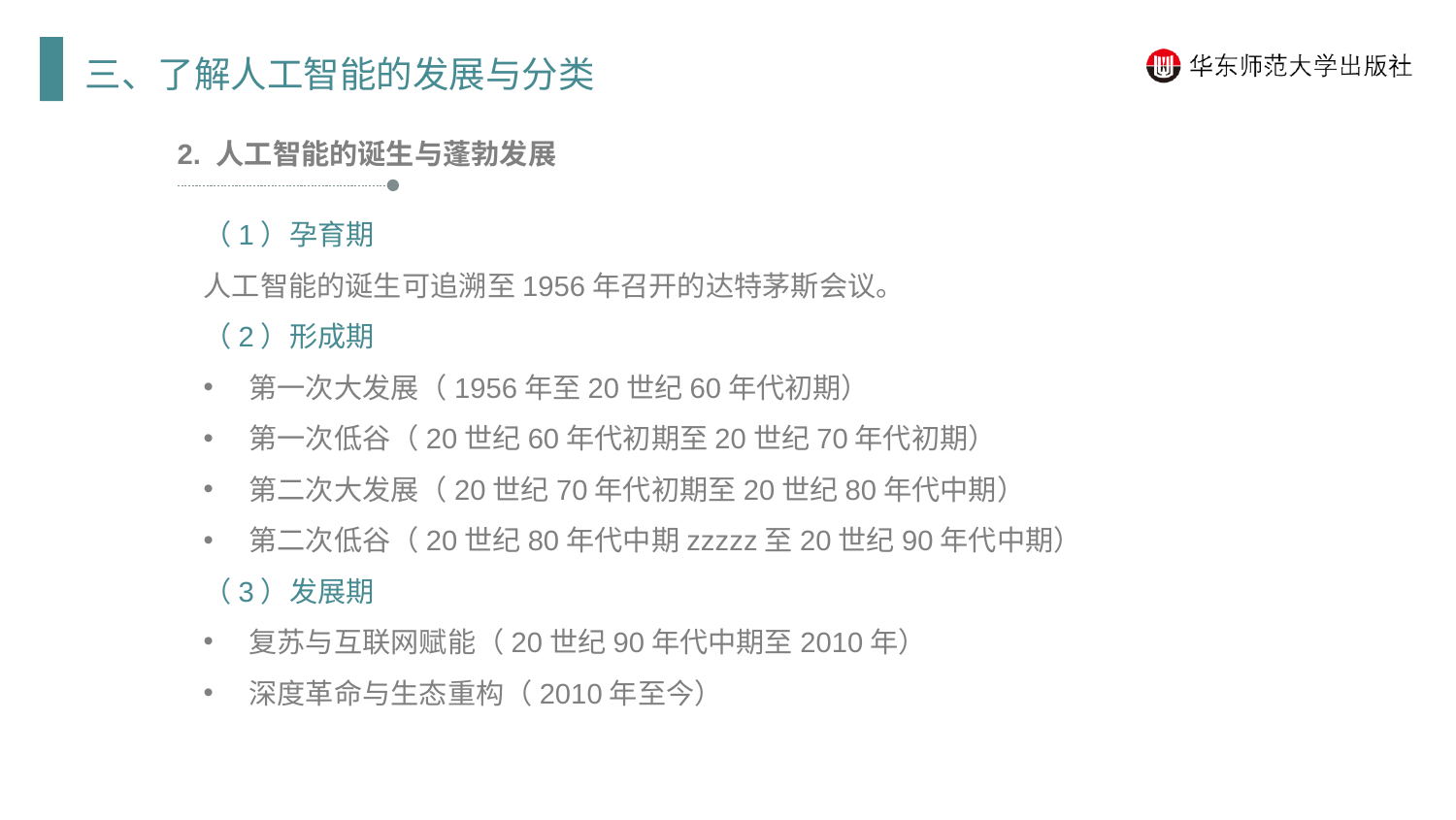

三、了解人工智能的发展与分类
2. 人工智能的诞生与蓬勃发展
（1）孕育期
人工智能的诞生可追溯至1956年召开的达特茅斯会议。
（2）形成期
第一次大发展（1956年至20世纪60年代初期）
第一次低谷（20世纪60年代初期至20世纪70年代初期）
第二次大发展（20世纪70年代初期至20世纪80年代中期）
第二次低谷（20世纪80年代中期zzzzz至20世纪90年代中期）
（3）发展期
复苏与互联网赋能（20世纪90年代中期至2010年）
深度革命与生态重构（2010年至今）